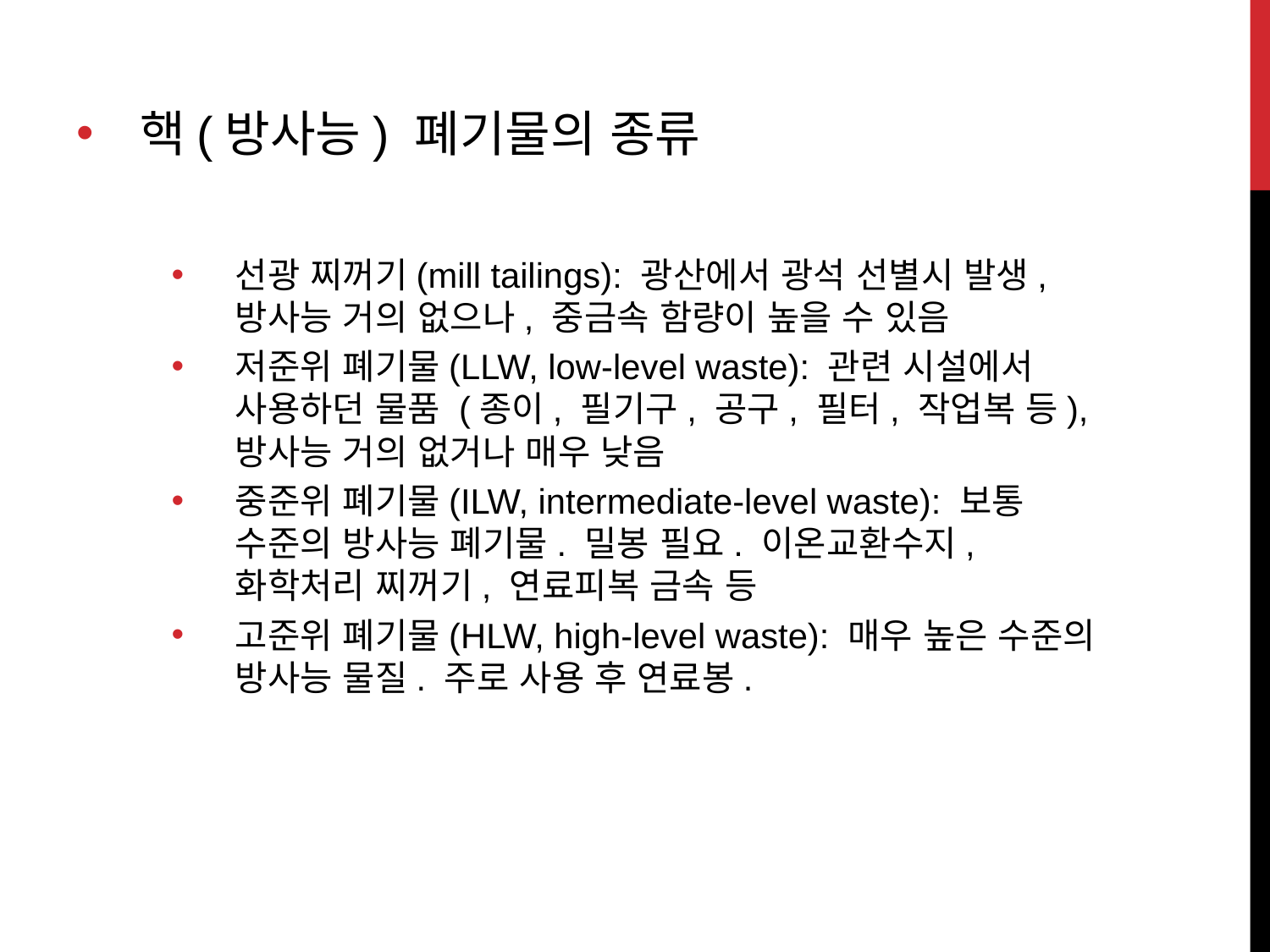

핵(방사능) 폐기물의 종류

선광 찌꺼기(mill tailings): 광산에서 광석 선별시 발생, 방사능 거의 없으나, 중금속 함량이 높을 수 있음
저준위 폐기물(LLW, low-level waste): 관련 시설에서 사용하던 물품 (종이, 필기구, 공구, 필터, 작업복 등), 방사능 거의 없거나 매우 낮음
중준위 폐기물(ILW, intermediate-level waste): 보통 수준의 방사능 폐기물. 밀봉 필요. 이온교환수지, 화학처리 찌꺼기, 연료피복 금속 등
고준위 폐기물(HLW, high-level waste): 매우 높은 수준의 방사능 물질. 주로 사용 후 연료봉.